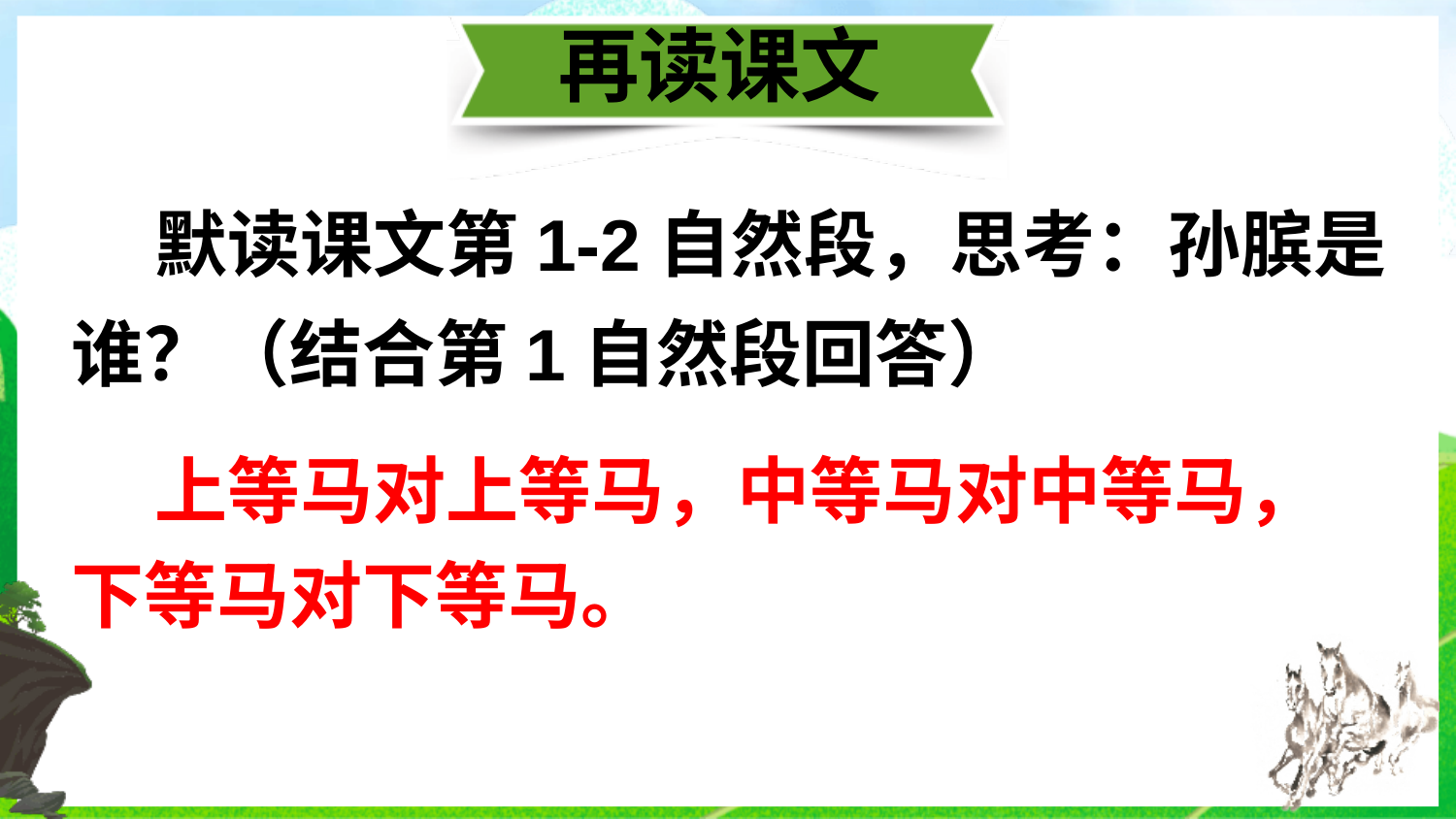

再读课文
    默读课文第1-2自然段，思考：孙膑是谁？（结合第1自然段回答）
    上等马对上等马，中等马对中等马，下等马对下等马。